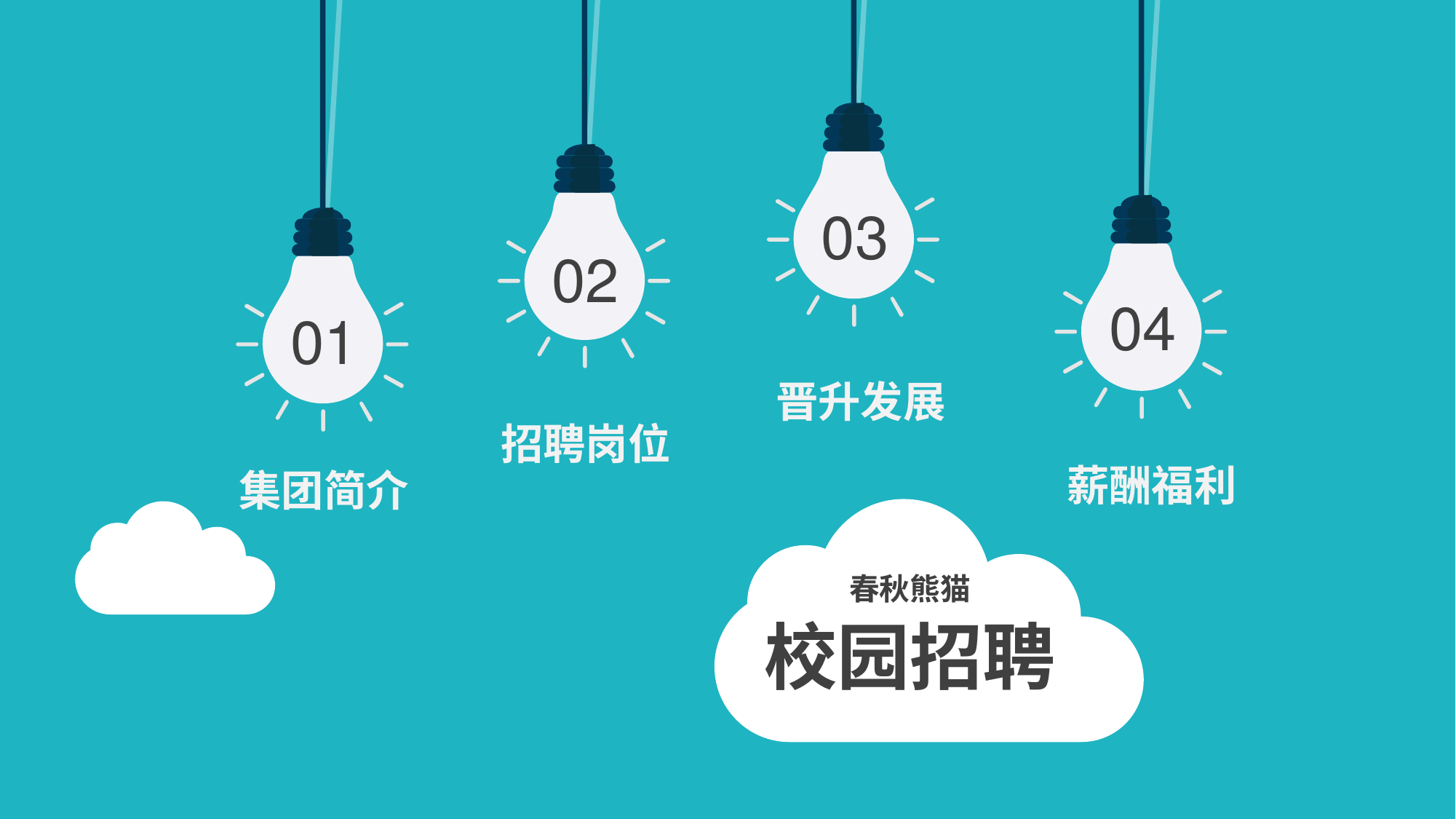

03

02

04

01
晋升发展
招聘岗位
薪酬福利
集团简介

春秋熊猫
校园招聘